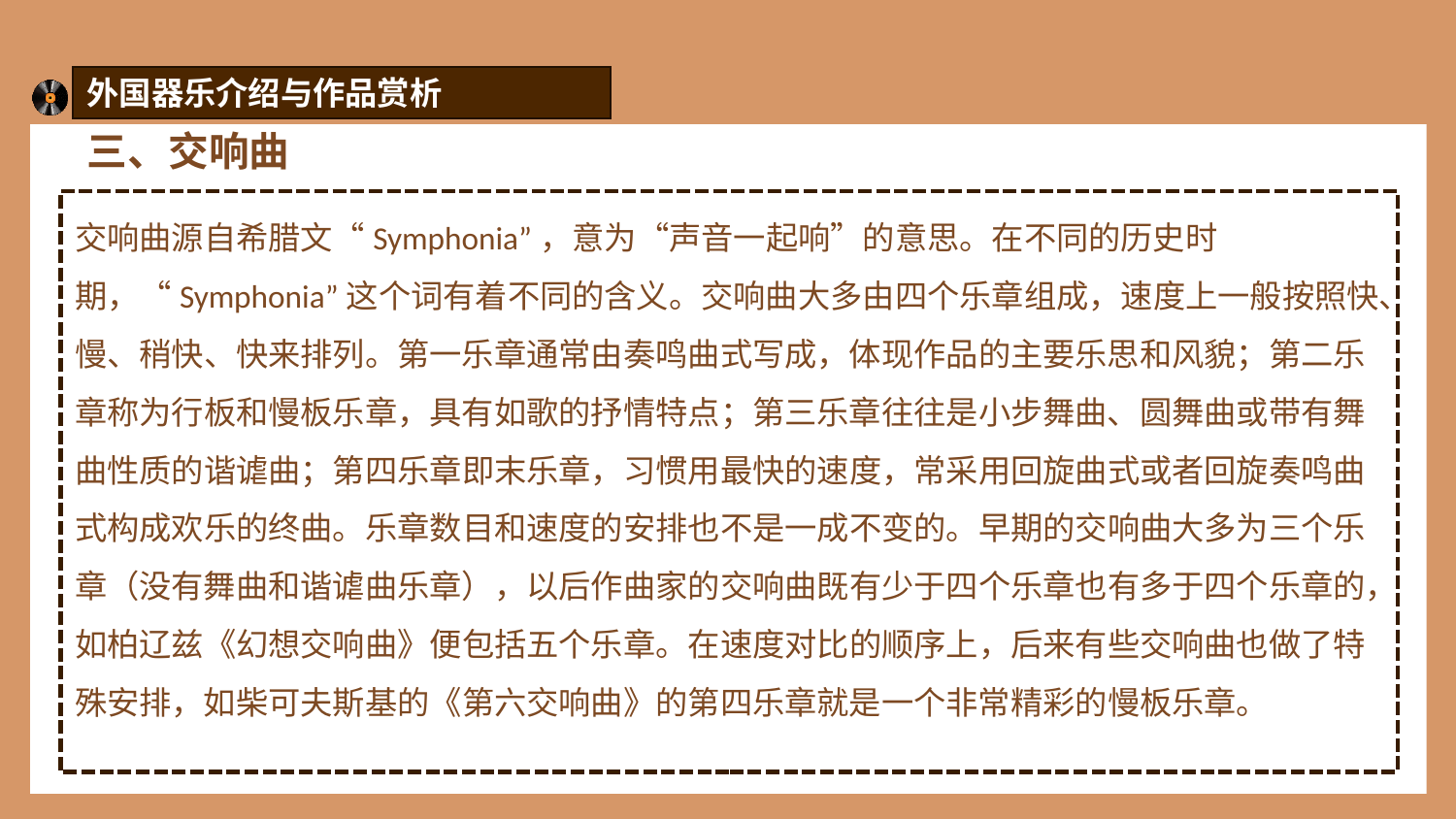

外国器乐介绍与作品赏析
三、交响曲
交响曲源自希腊文“Symphonia”，意为“声音一起响”的意思。在不同的历史时期，“Symphonia”这个词有着不同的含义。交响曲大多由四个乐章组成，速度上一般按照快、慢、稍快、快来排列。第一乐章通常由奏鸣曲式写成，体现作品的主要乐思和风貌；第二乐章称为行板和慢板乐章，具有如歌的抒情特点；第三乐章往往是小步舞曲、圆舞曲或带有舞曲性质的谐谑曲；第四乐章即末乐章，习惯用最快的速度，常采用回旋曲式或者回旋奏鸣曲式构成欢乐的终曲。乐章数目和速度的安排也不是一成不变的。早期的交响曲大多为三个乐章（没有舞曲和谐谑曲乐章），以后作曲家的交响曲既有少于四个乐章也有多于四个乐章的，如柏辽兹《幻想交响曲》便包括五个乐章。在速度对比的顺序上，后来有些交响曲也做了特殊安排，如柴可夫斯基的《第六交响曲》的第四乐章就是一个非常精彩的慢板乐章。